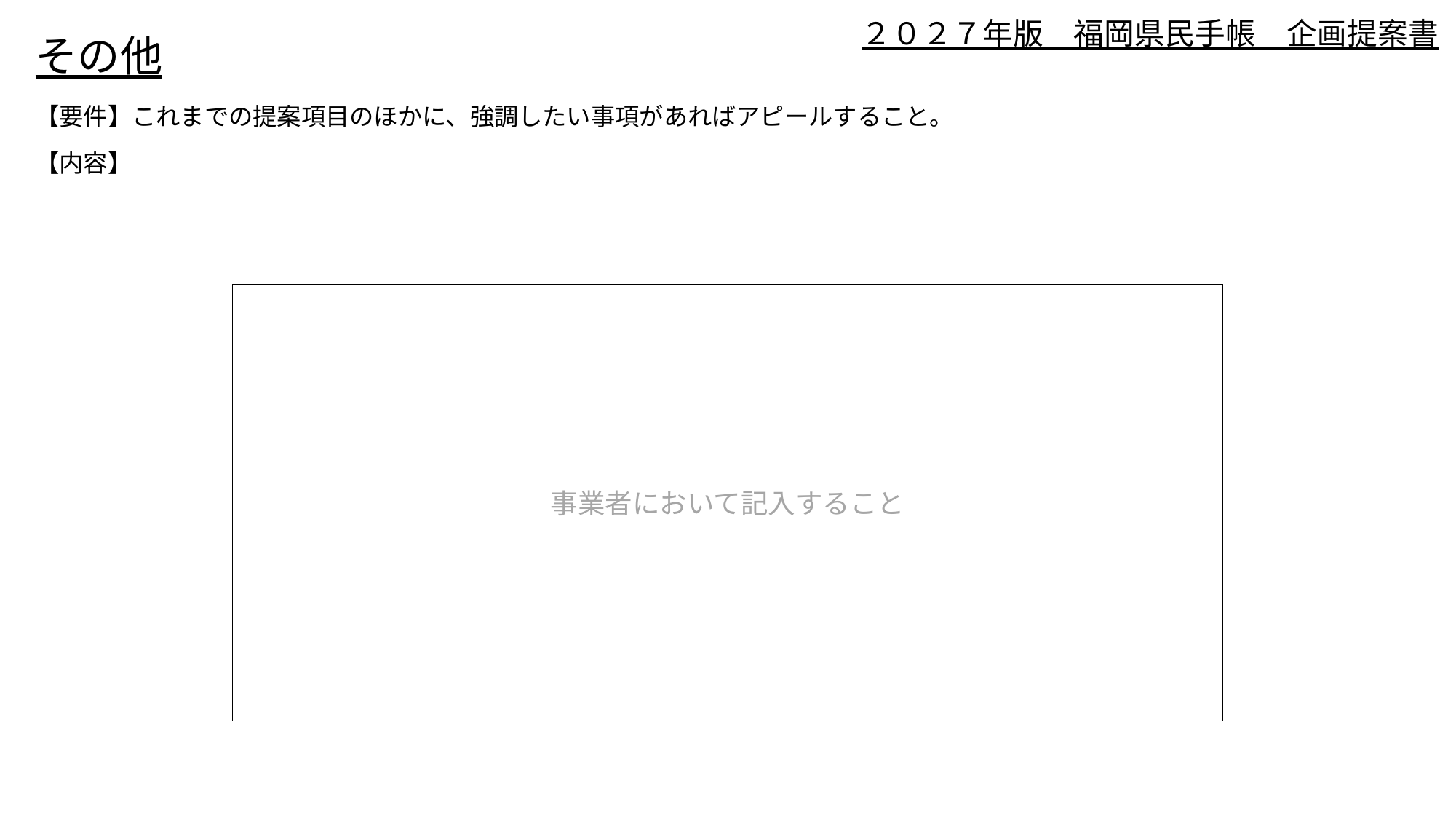

# ２０２７年版　福岡県民手帳　企画提案書
その他
【要件】これまでの提案項目のほかに、強調したい事項があればアピールすること。
【内容】

事業者において記入すること